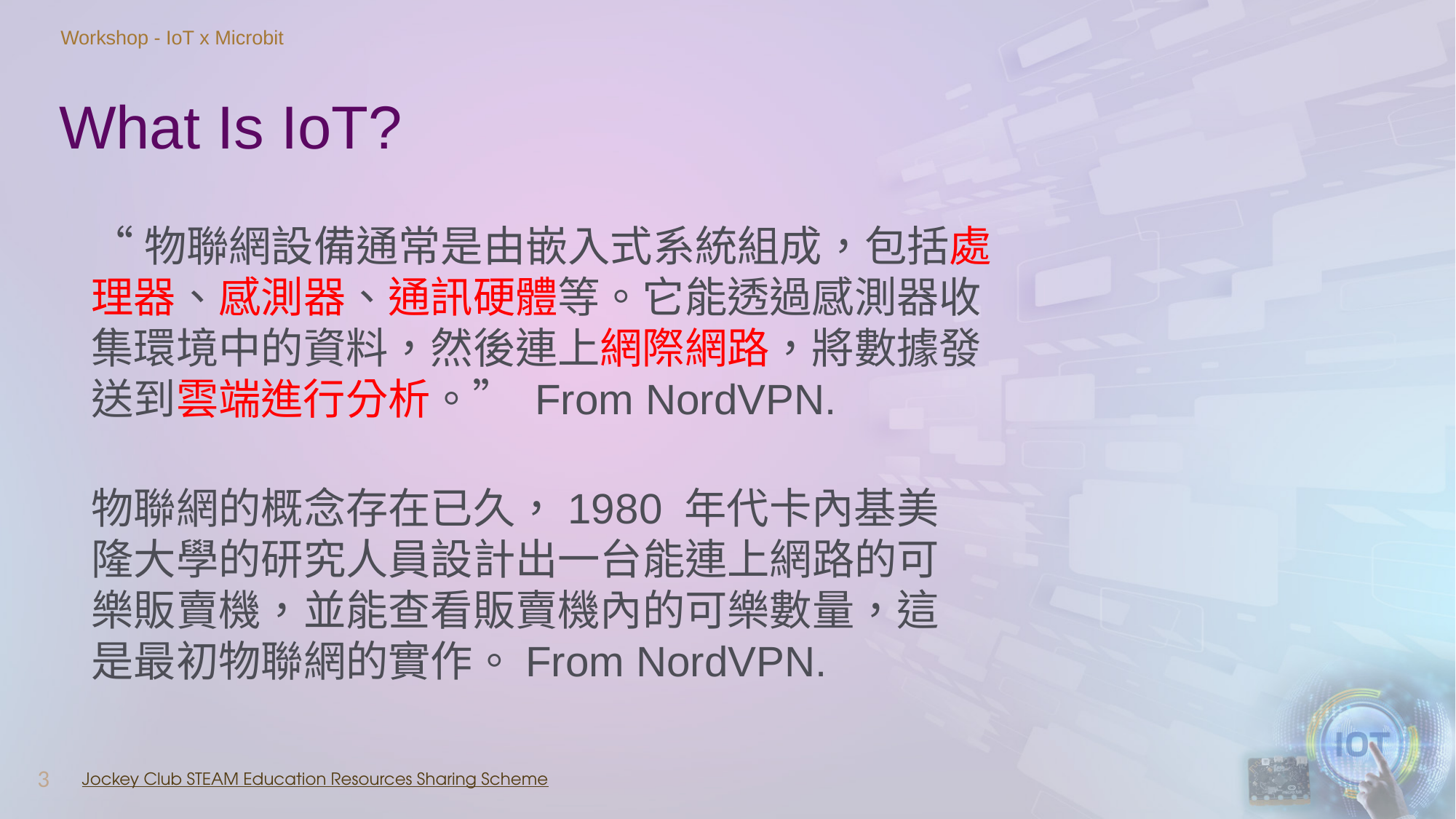

# What Is IoT?
“物聯網設備通常是由嵌入式系統組成，包括處理器、感測器、通訊硬體等。它能透過感測器收集環境中的資料，然後連上網際網路，將數據發送到雲端進行分析。” From NordVPN.
物聯網的概念存在已久，1980 年代卡內基美隆大學的研究人員設計出一台能連上網路的可樂販賣機，並能查看販賣機內的可樂數量，這是最初物聯網的實作。From NordVPN.

3